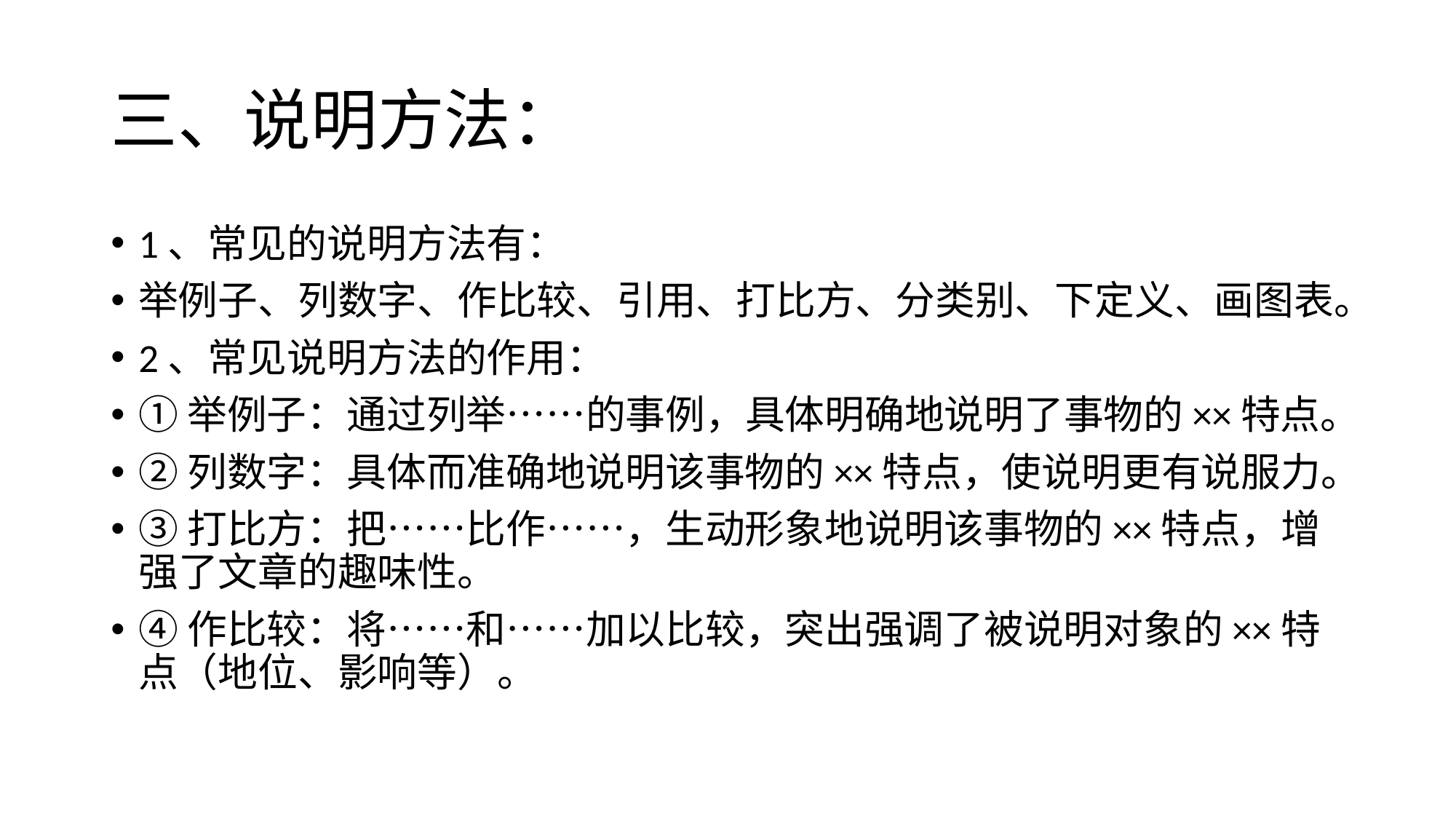

# 三、说明方法：
1、常见的说明方法有：
举例子、列数字、作比较、引用、打比方、分类别、下定义、画图表。
2、常见说明方法的作用：
①举例子：通过列举……的事例，具体明确地说明了事物的××特点。
②列数字：具体而准确地说明该事物的××特点，使说明更有说服力。
③打比方：把……比作……，生动形象地说明该事物的××特点，增强了文章的趣味性。
④作比较：将……和……加以比较，突出强调了被说明对象的××特点（地位、影响等）。